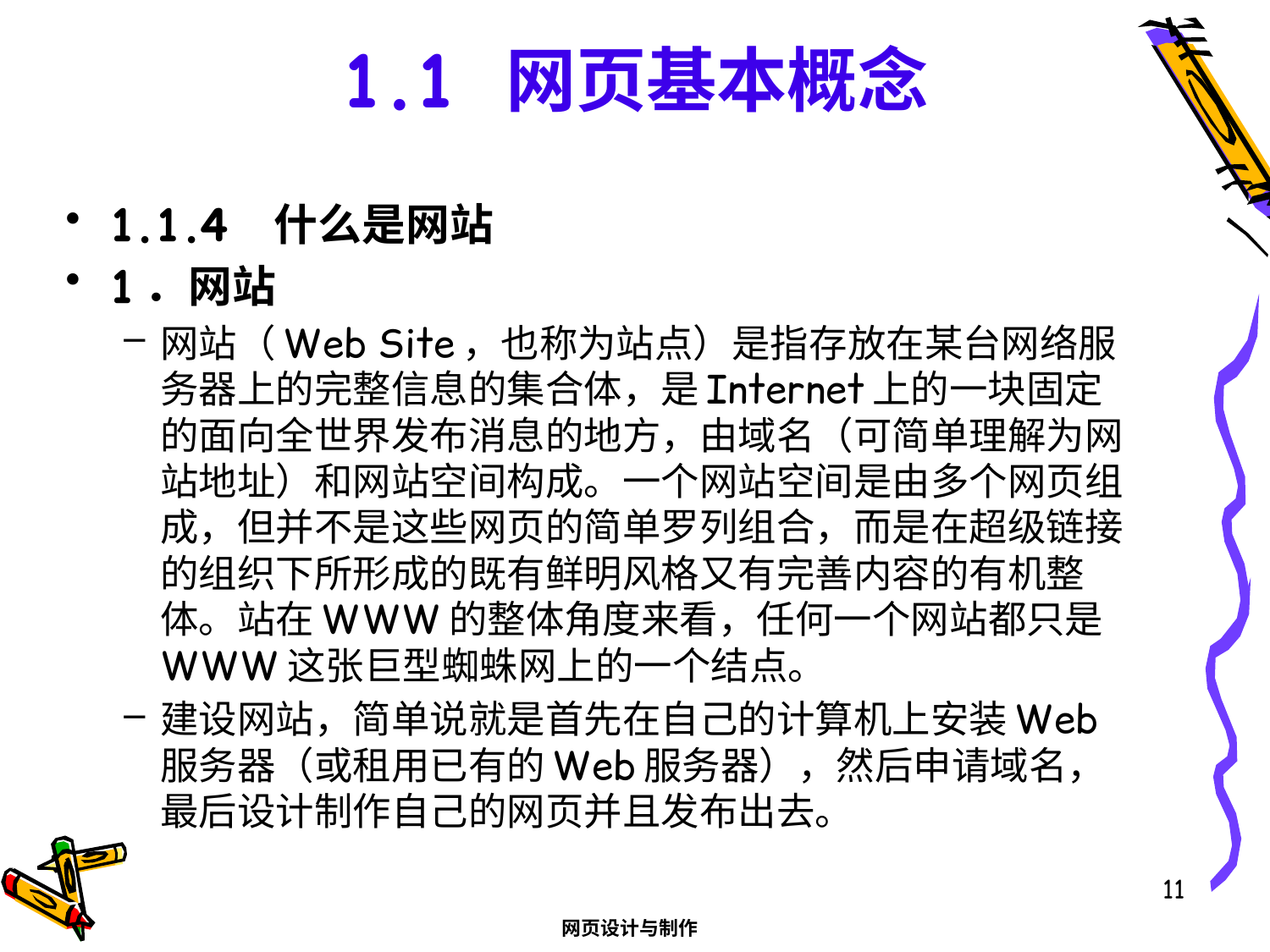

# 1.1 网页基本概念
1.1.4  什么是网站
1．网站
网站（Web Site，也称为站点）是指存放在某台网络服务器上的完整信息的集合体，是Internet上的一块固定的面向全世界发布消息的地方，由域名（可简单理解为网站地址）和网站空间构成。一个网站空间是由多个网页组成，但并不是这些网页的简单罗列组合，而是在超级链接的组织下所形成的既有鲜明风格又有完善内容的有机整体。站在WWW的整体角度来看，任何一个网站都只是WWW这张巨型蜘蛛网上的一个结点。
建设网站，简单说就是首先在自己的计算机上安装Web服务器（或租用已有的Web服务器），然后申请域名，最后设计制作自己的网页并且发布出去。

11
网页设计与制作